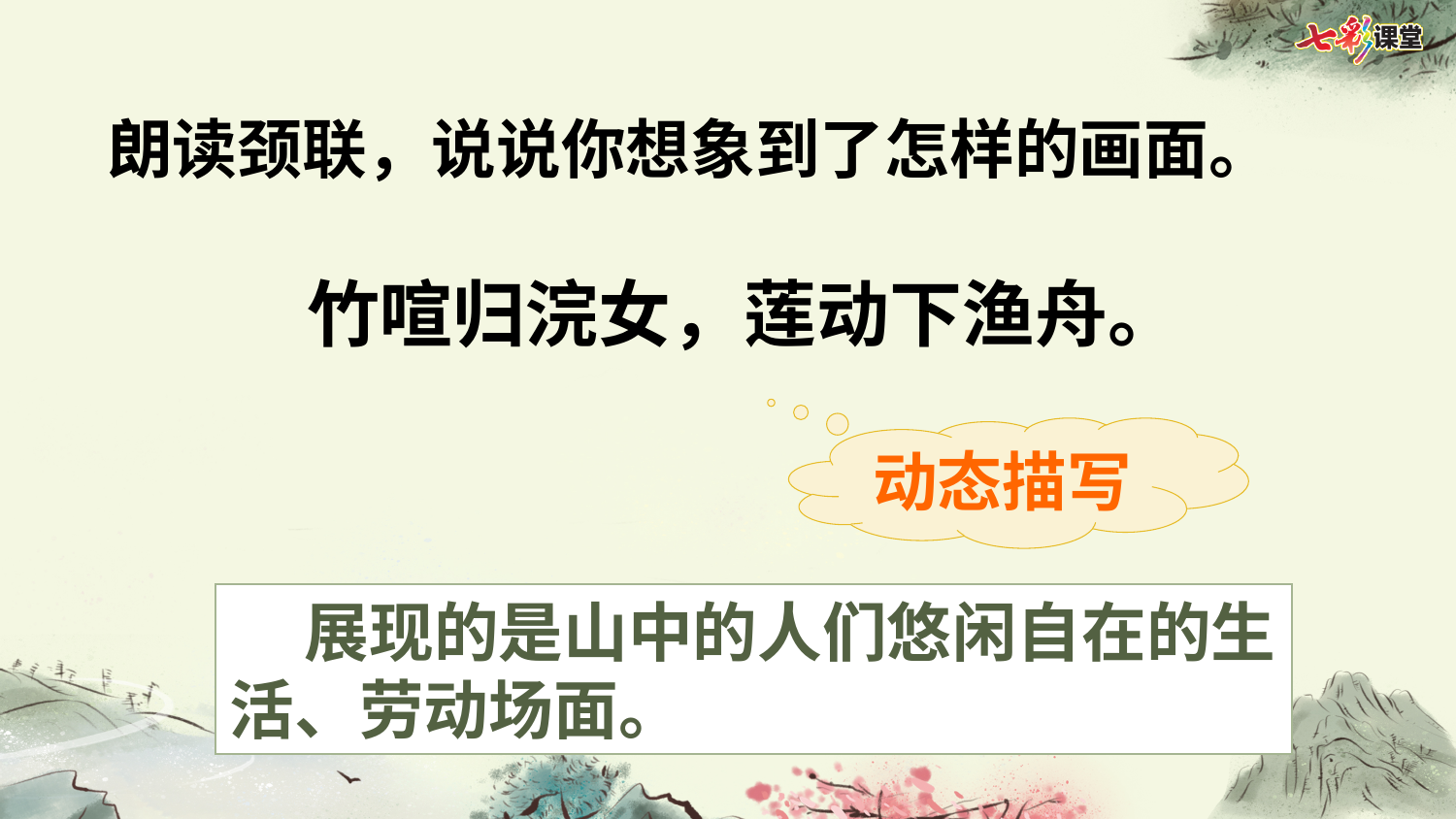

朗读颈联，说说你想象到了怎样的画面。
竹喧归浣女，莲动下渔舟。
动态描写
    展现的是山中的人们悠闲自在的生活、劳动场面。